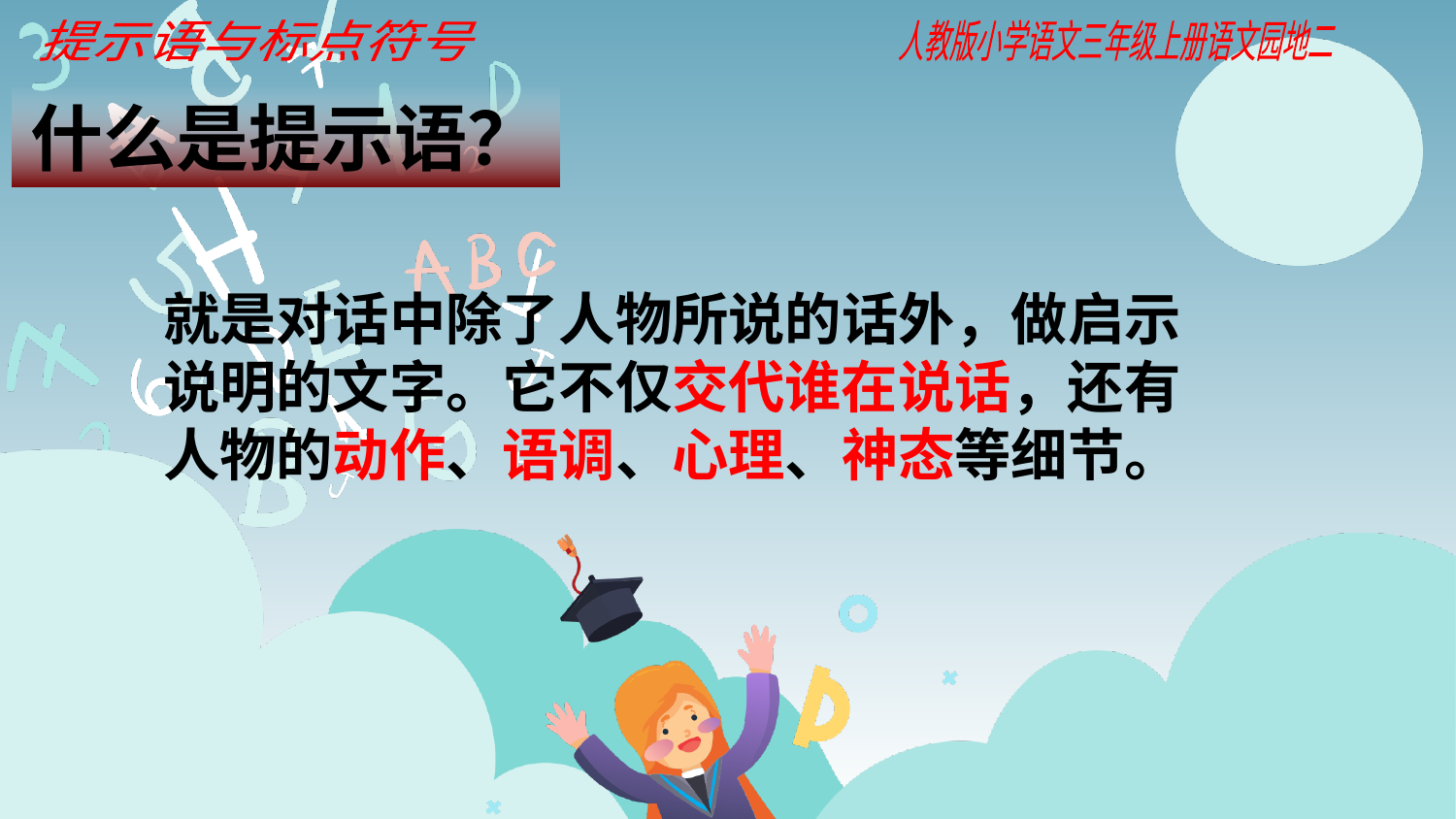

提示语与标点符号
人教版小学语文三年级上册语文园地二
什么是提示语？
就是对话中除了人物所说的话外，做启示说明的文字。它不仅交代谁在说话，还有人物的动作、语调、心理、神态等细节。